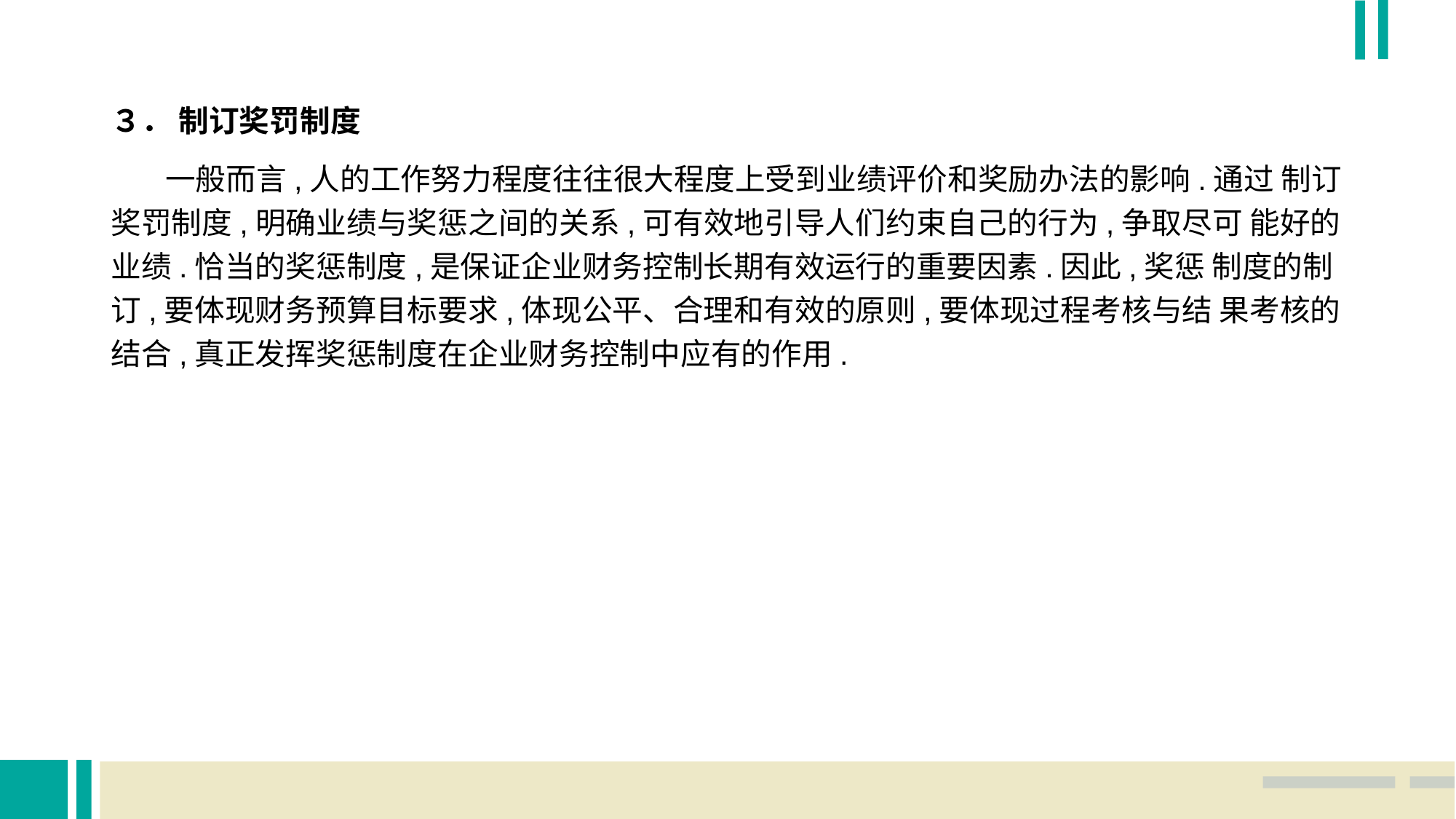

３． 制订奖罚制度
       一般而言,人的工作努力程度往往很大程度上受到业绩评价和奖励办法的影响.通过 制订奖罚制度,明确业绩与奖惩之间的关系,可有效地引导人们约束自己的行为,争取尽可 能好的业绩.恰当的奖惩制度,是保证企业财务控制长期有效运行的重要因素.因此,奖惩 制度的制订,要体现财务预算目标要求,体现公平、合理和有效的原则,要体现过程考核与结 果考核的结合,真正发挥奖惩制度在企业财务控制中应有的作用.